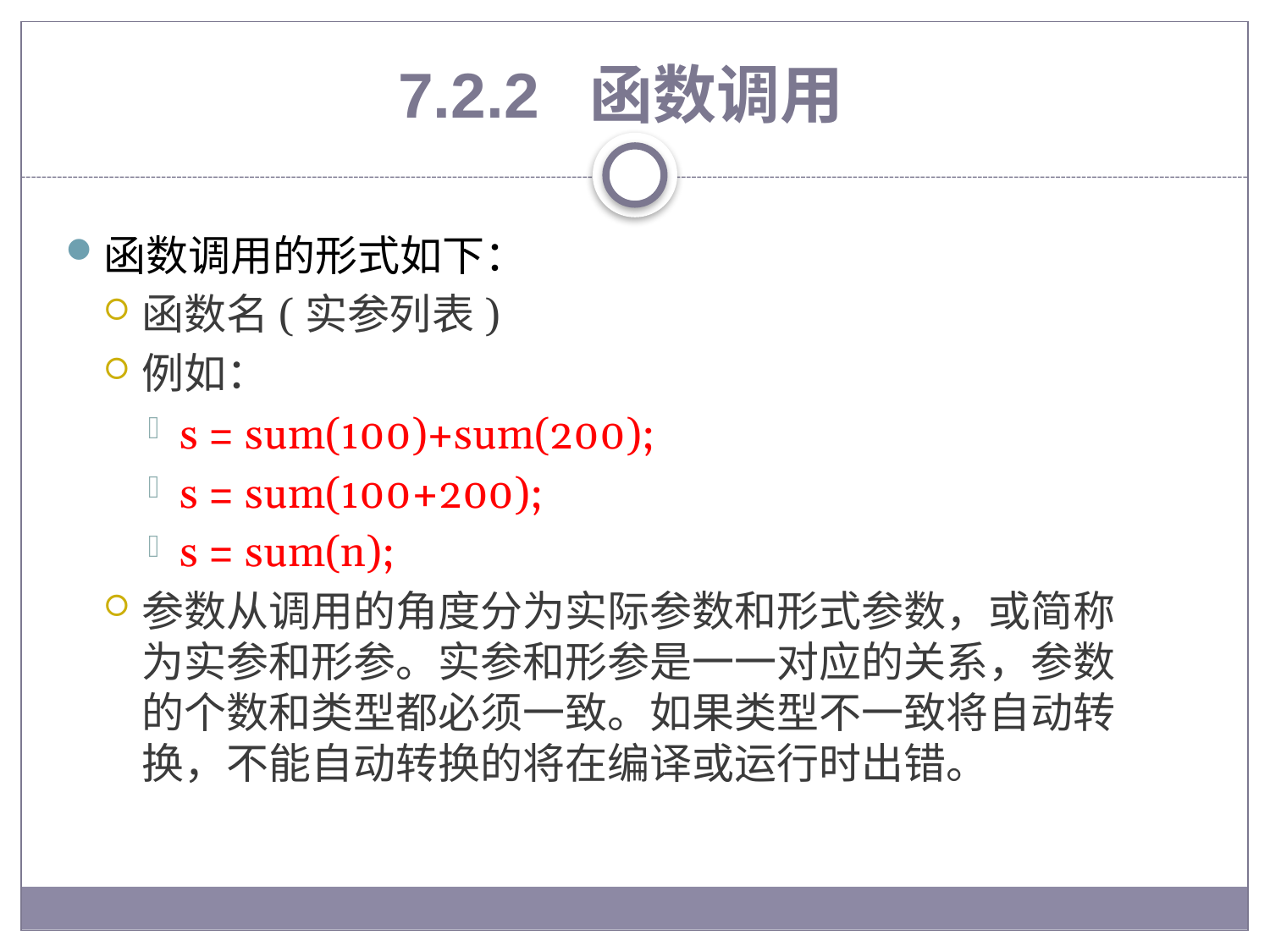

# 7.2.2  函数调用
函数调用的形式如下：
函数名(实参列表)
例如：
s = sum(100)+sum(200);
s = sum(100+200);
s = sum(n);
参数从调用的角度分为实际参数和形式参数，或简称为实参和形参。实参和形参是一一对应的关系，参数的个数和类型都必须一致。如果类型不一致将自动转换，不能自动转换的将在编译或运行时出错。